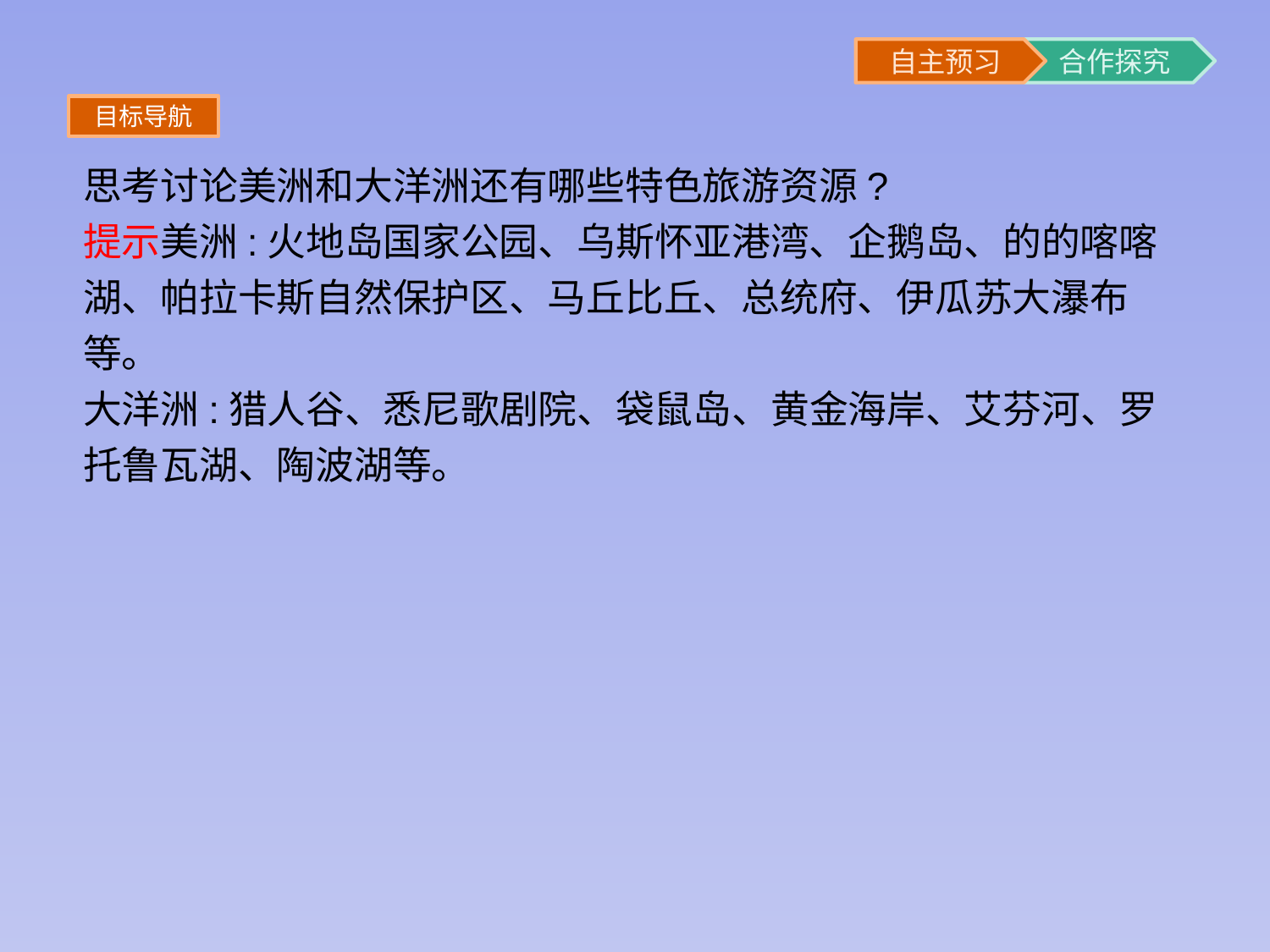

目标导航
思考讨论美洲和大洋洲还有哪些特色旅游资源?
提示美洲:火地岛国家公园、乌斯怀亚港湾、企鹅岛、的的喀喀湖、帕拉卡斯自然保护区、马丘比丘、总统府、伊瓜苏大瀑布等。
大洋洲:猎人谷、悉尼歌剧院、袋鼠岛、黄金海岸、艾芬河、罗托鲁瓦湖、陶波湖等。